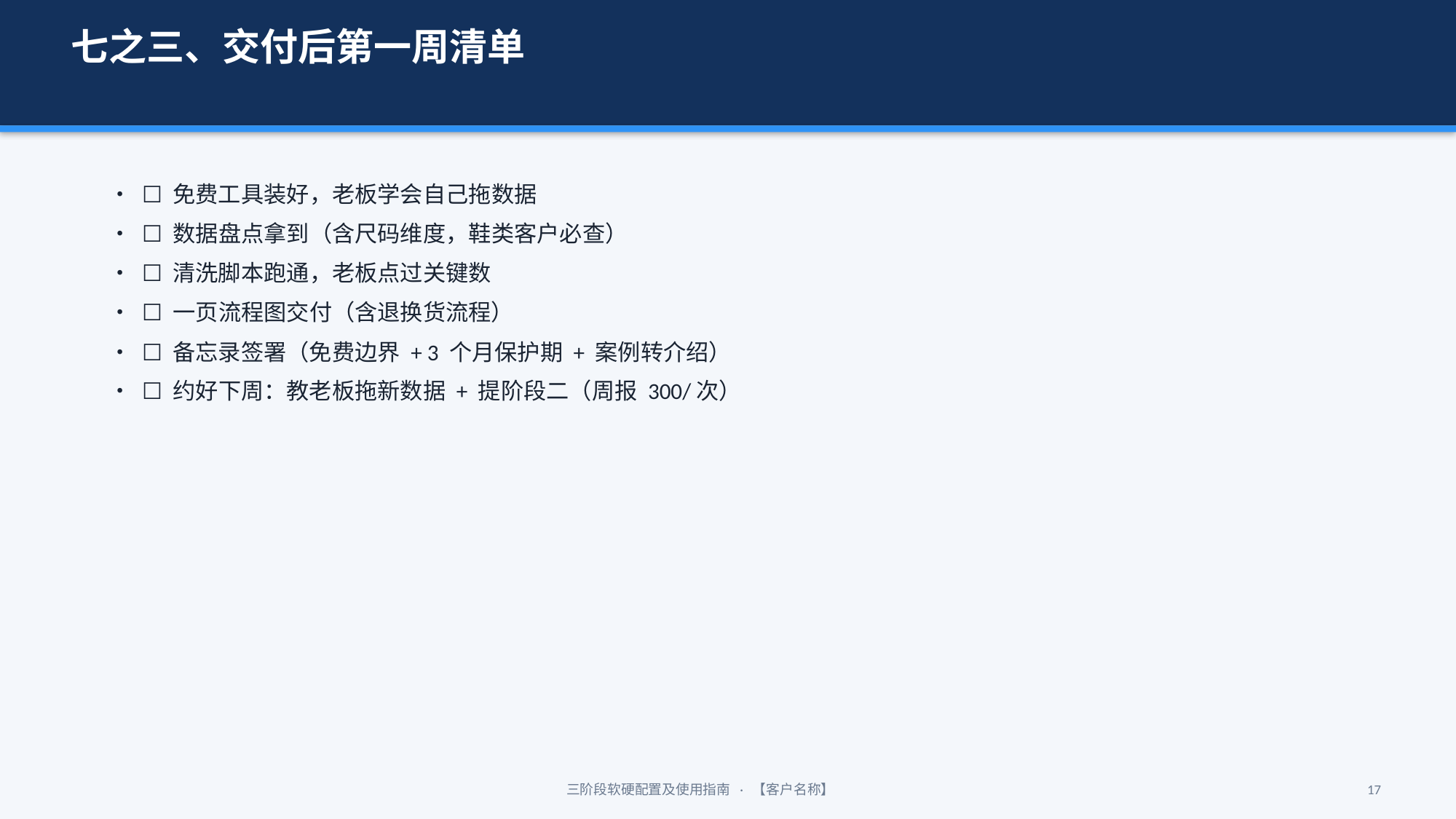

七之三、交付后第一周清单

•  ☐ 免费工具装好，老板学会自己拖数据
•  ☐ 数据盘点拿到（含尺码维度，鞋类客户必查）
•  ☐ 清洗脚本跑通，老板点过关键数
•  ☐ 一页流程图交付（含退换货流程）
•  ☐ 备忘录签署（免费边界 + 3 个月保护期 + 案例转介绍）
•  ☐ 约好下周：教老板拖新数据 + 提阶段二（周报 300/次）
三阶段软硬配置及使用指南  ·  【客户名称】
17